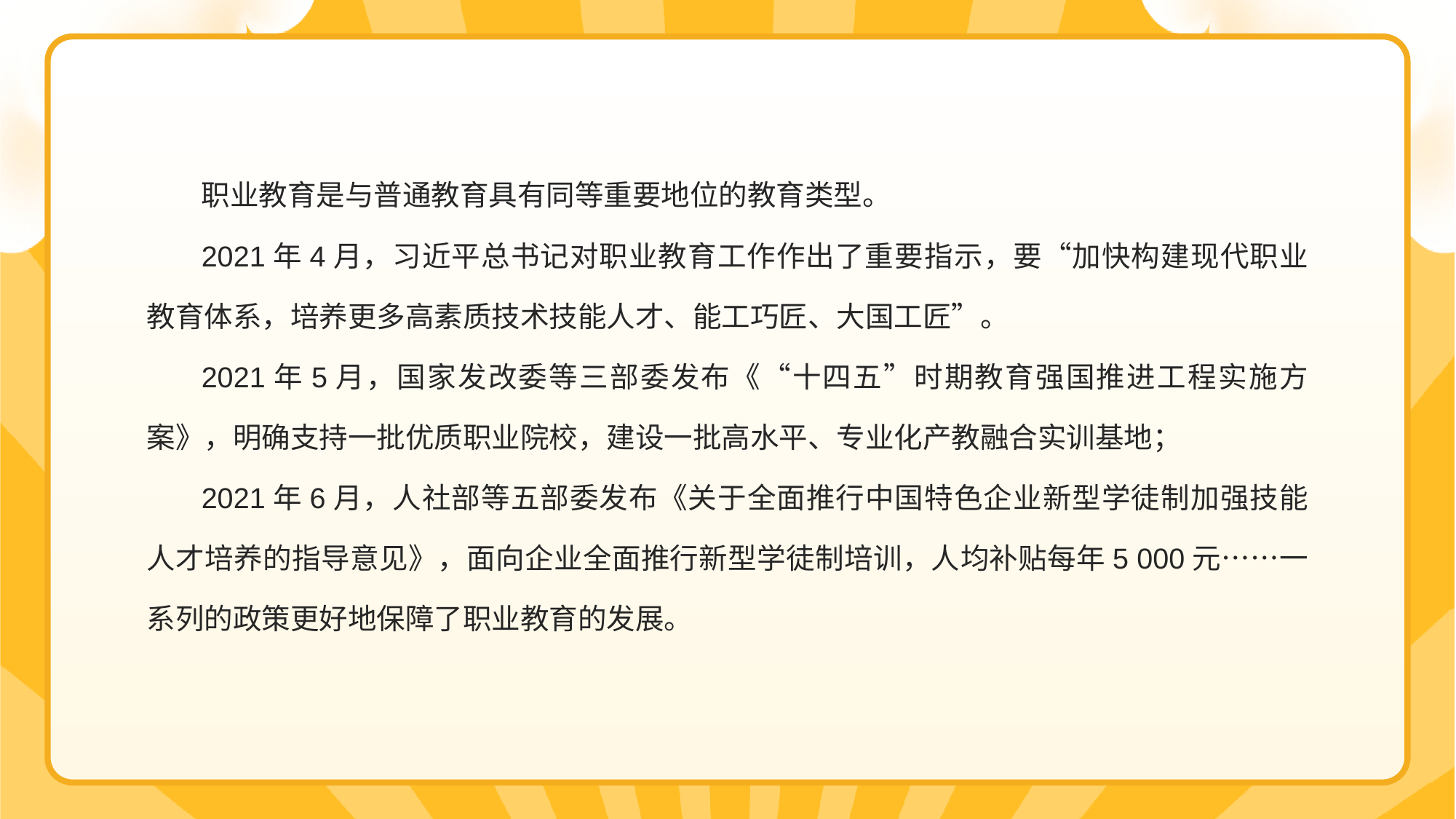

职业教育是与普通教育具有同等重要地位的教育类型。
2021年4月，习近平总书记对职业教育工作作出了重要指示，要“加快构建现代职业教育体系，培养更多高素质技术技能人才、能工巧匠、大国工匠”。
2021年5月，国家发改委等三部委发布《“十四五”时期教育强国推进工程实施方案》，明确支持一批优质职业院校，建设一批高水平、专业化产教融合实训基地；
2021年6月，人社部等五部委发布《关于全面推行中国特色企业新型学徒制加强技能人才培养的指导意见》，面向企业全面推行新型学徒制培训，人均补贴每年5 000元……一系列的政策更好地保障了职业教育的发展。